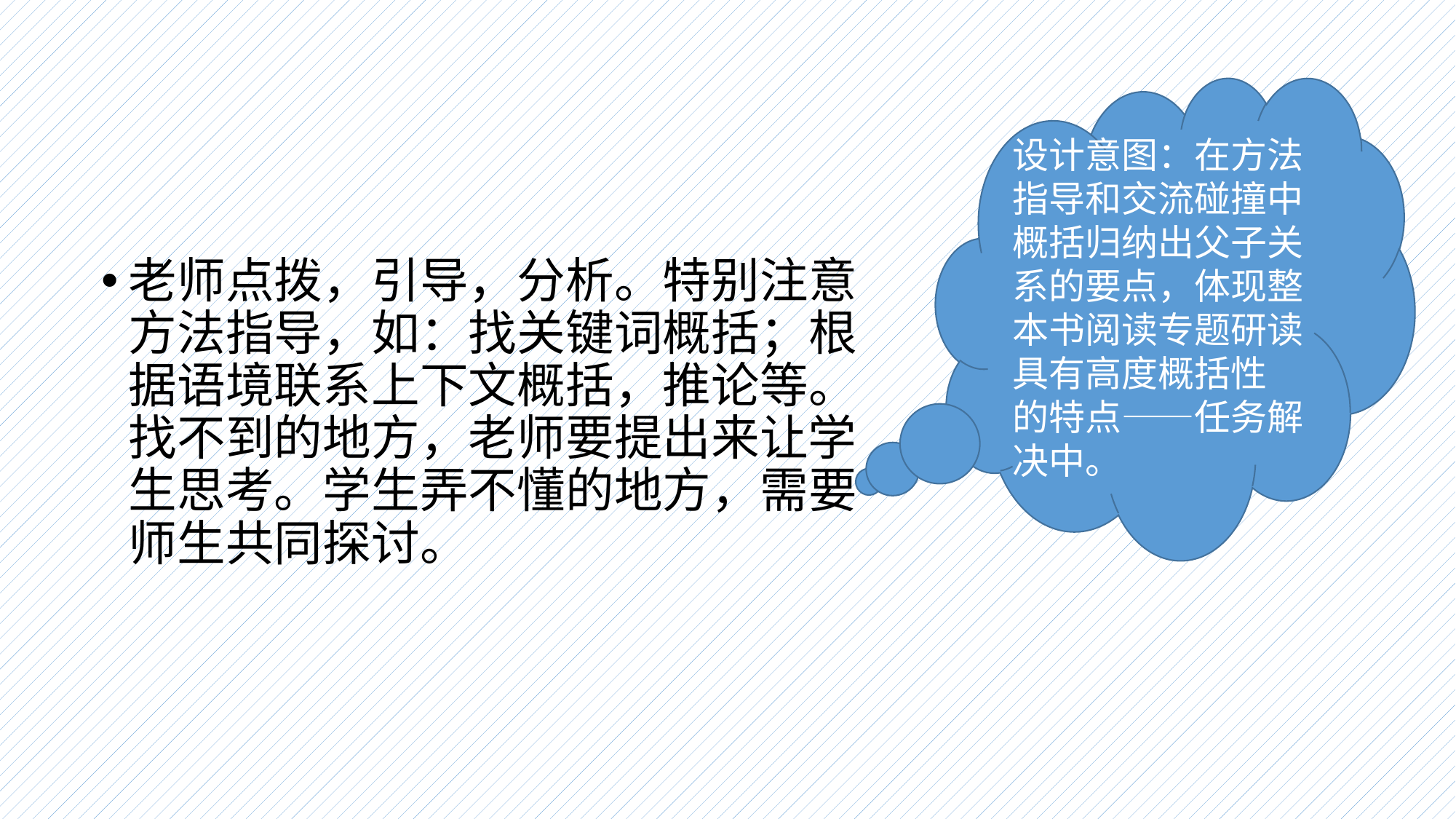

设计意图：在方法指导和交流碰撞中概括归纳出父子关系的要点，体现整本书阅读专题研读具有高度概括性 的特点——任务解决中。

老师点拨，引导，分析。特别注意方法指导，如：找关键词概括；根据语境联系上下文概括，推论等。找不到的地方，老师要提出来让学生思考。学生弄不懂的地方，需要师生共同探讨。